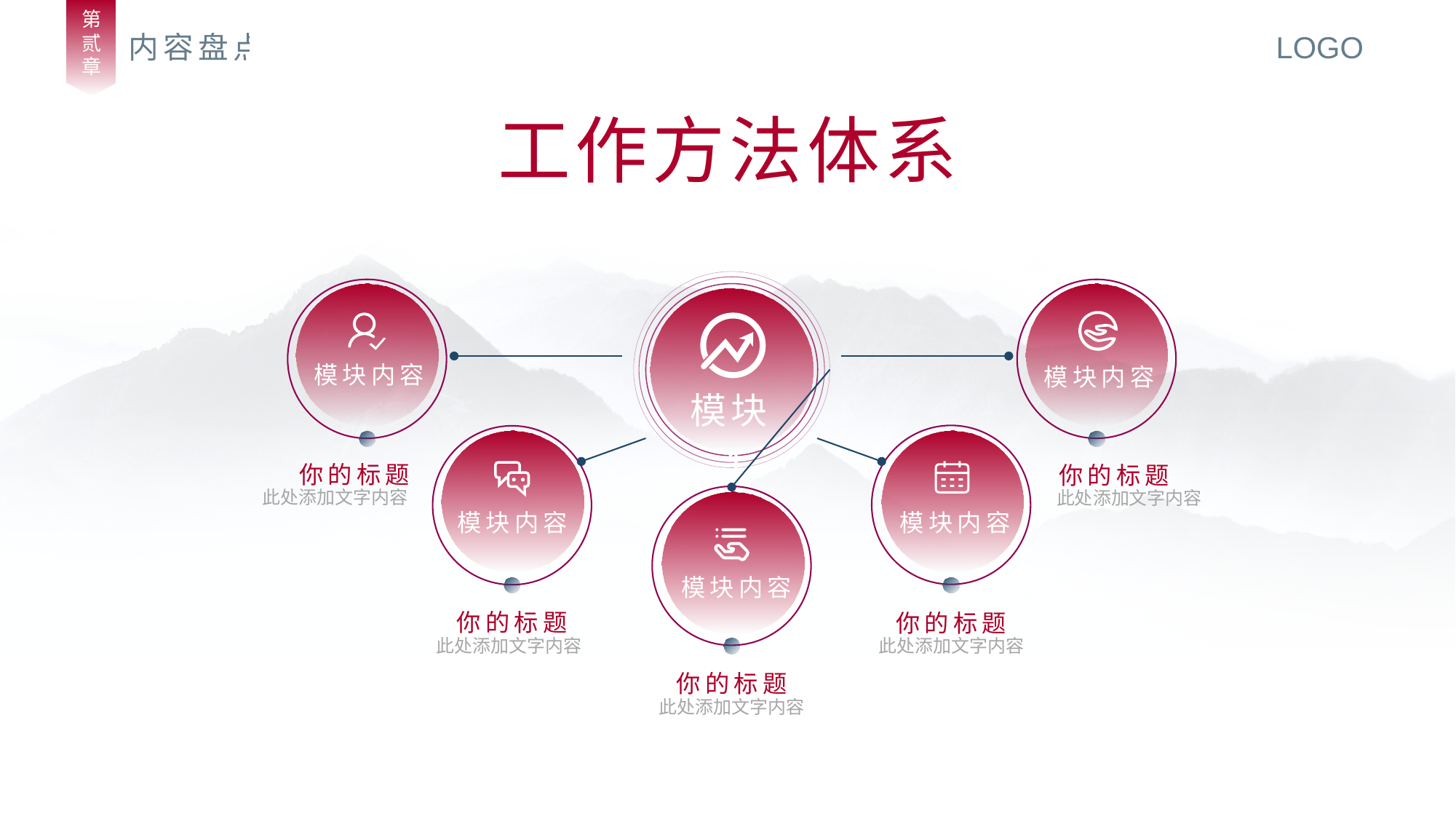

第
贰
章
内容盘点
LOGO
工作方法体系

模块1

模块内容
你的标题
此处添加文字内容

模块内容
你的标题
此处添加文字内容

模块内容
你的标题
此处添加文字内容

模块内容
你的标题
此处添加文字内容

模块内容
你的标题
此处添加文字内容